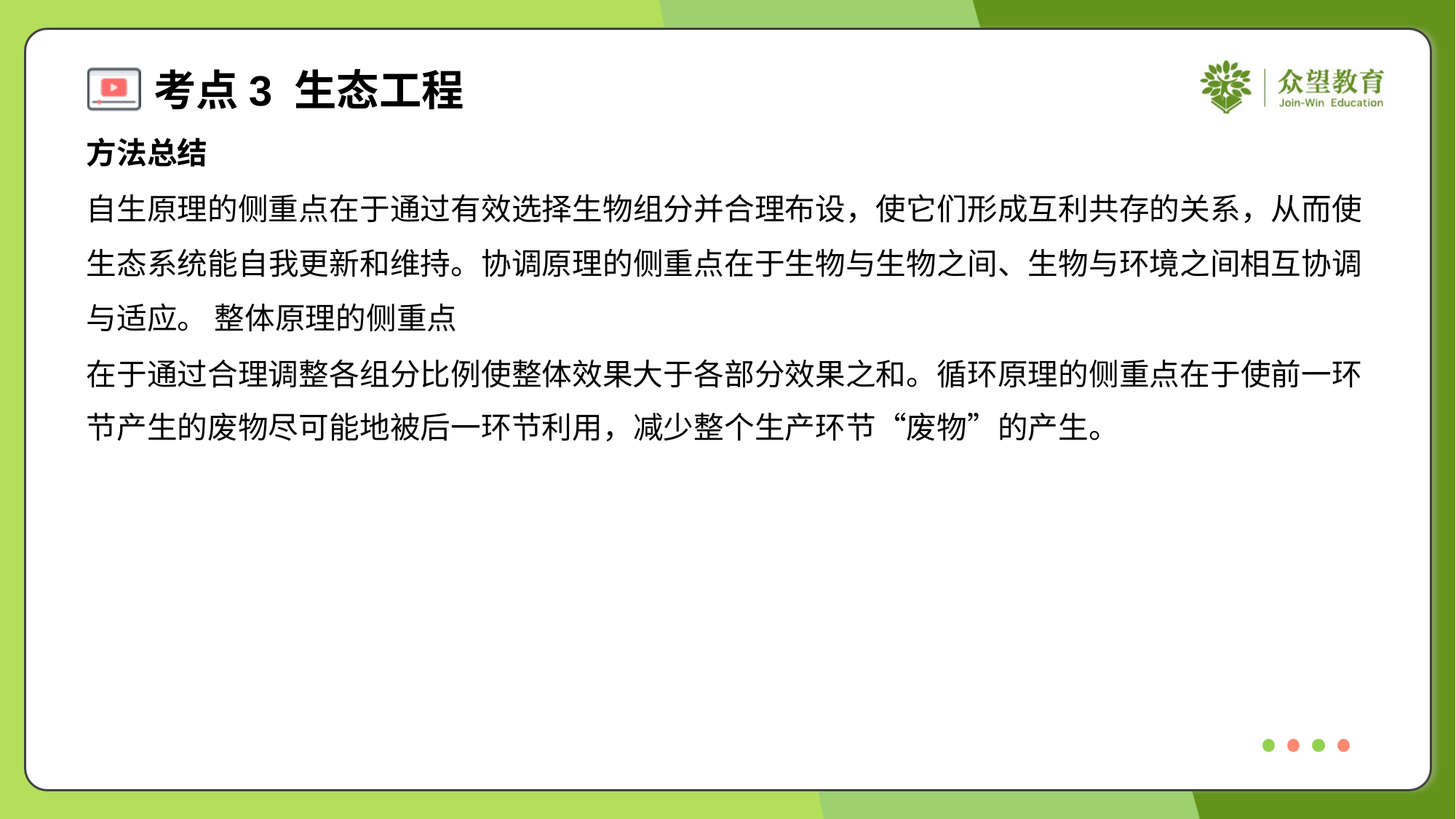

方法总结
自生原理的侧重点在于通过有效选择生物组分并合理布设，使它们形成互利共存的关系，从而使
生态系统能自我更新和维持。协调原理的侧重点在于生物与生物之间、生物与环境之间相互协调
与适应。 整体原理的侧重点
在于通过合理调整各组分比例使整体效果大于各部分效果之和。循环原理的侧重点在于使前一环
节产生的废物尽可能地被后一环节利用，减少整个生产环节“废物”的产生。